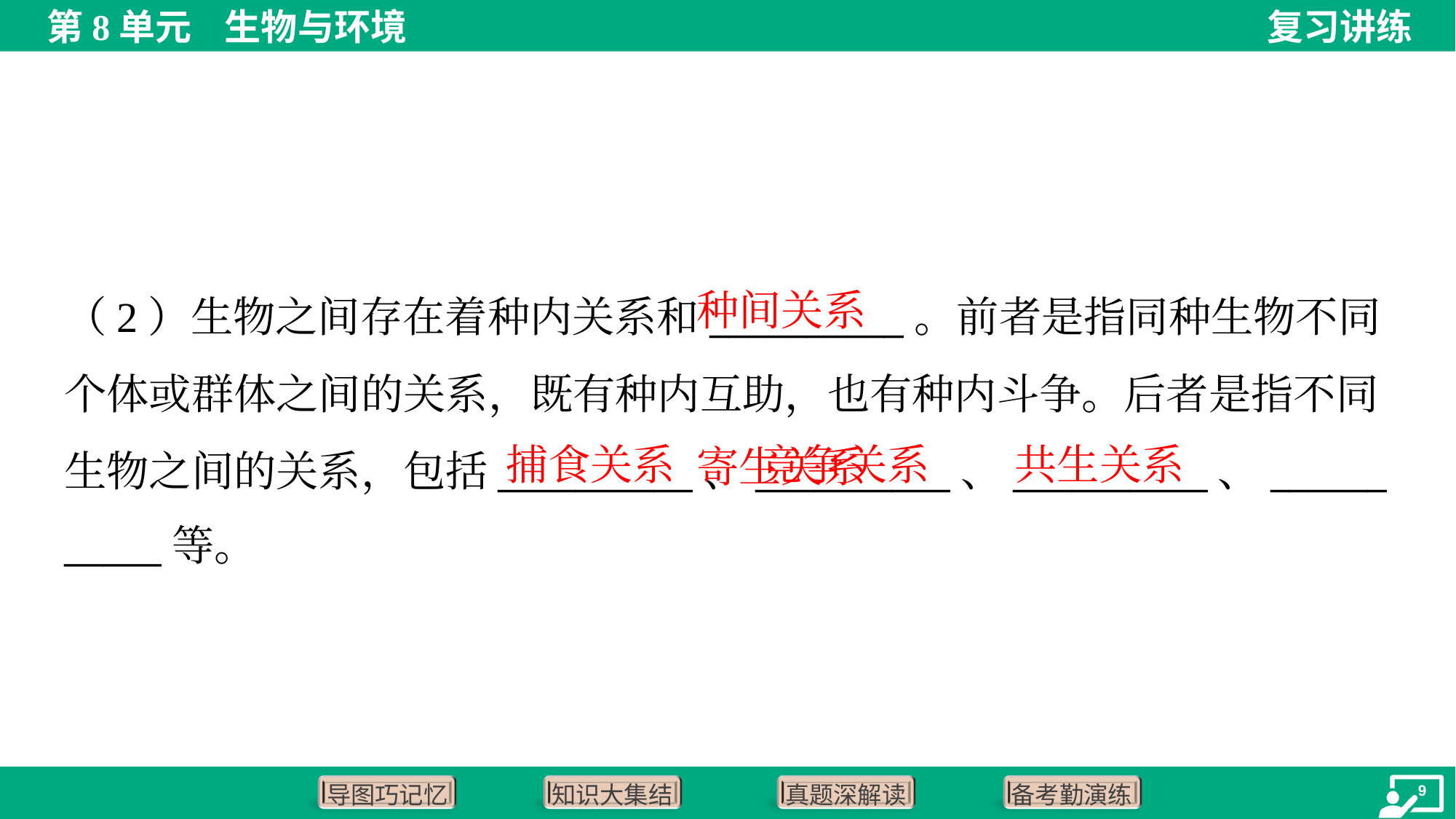

种间关系
（2）生物之间存在着种内关系和__________。前者是指同种生物不同
个体或群体之间的关系，既有种内互助，也有种内斗争。后者是指不同
生物之间的关系，包括__________、__________、__________、______
_____等。
                                                         寄生关系
捕食关系
竞争关系
共生关系